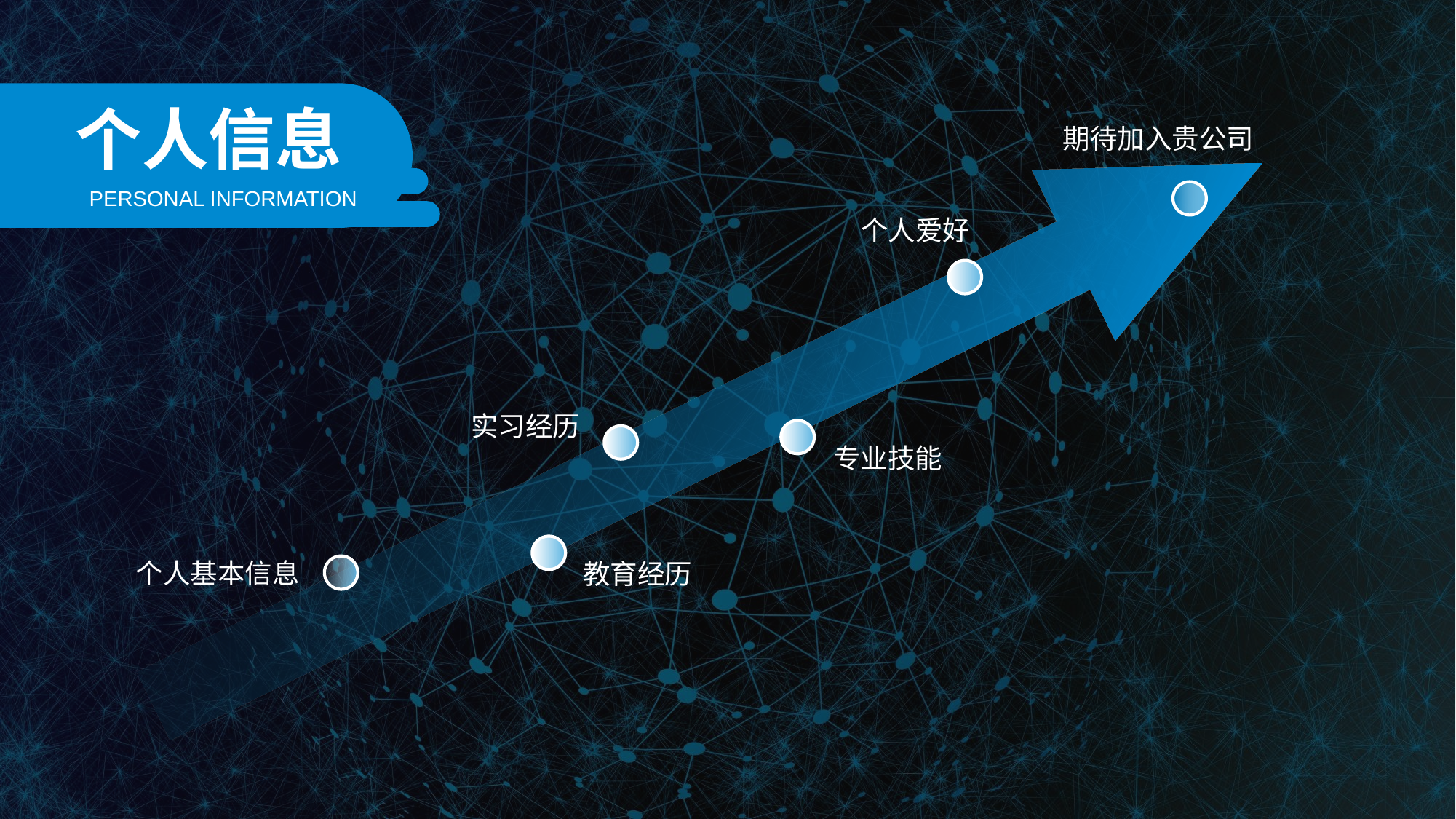

个人信息
期待加入贵公司

PERSONAL INFORMATION

个人爱好

实习经历

专业技能

个人基本信息
教育经历